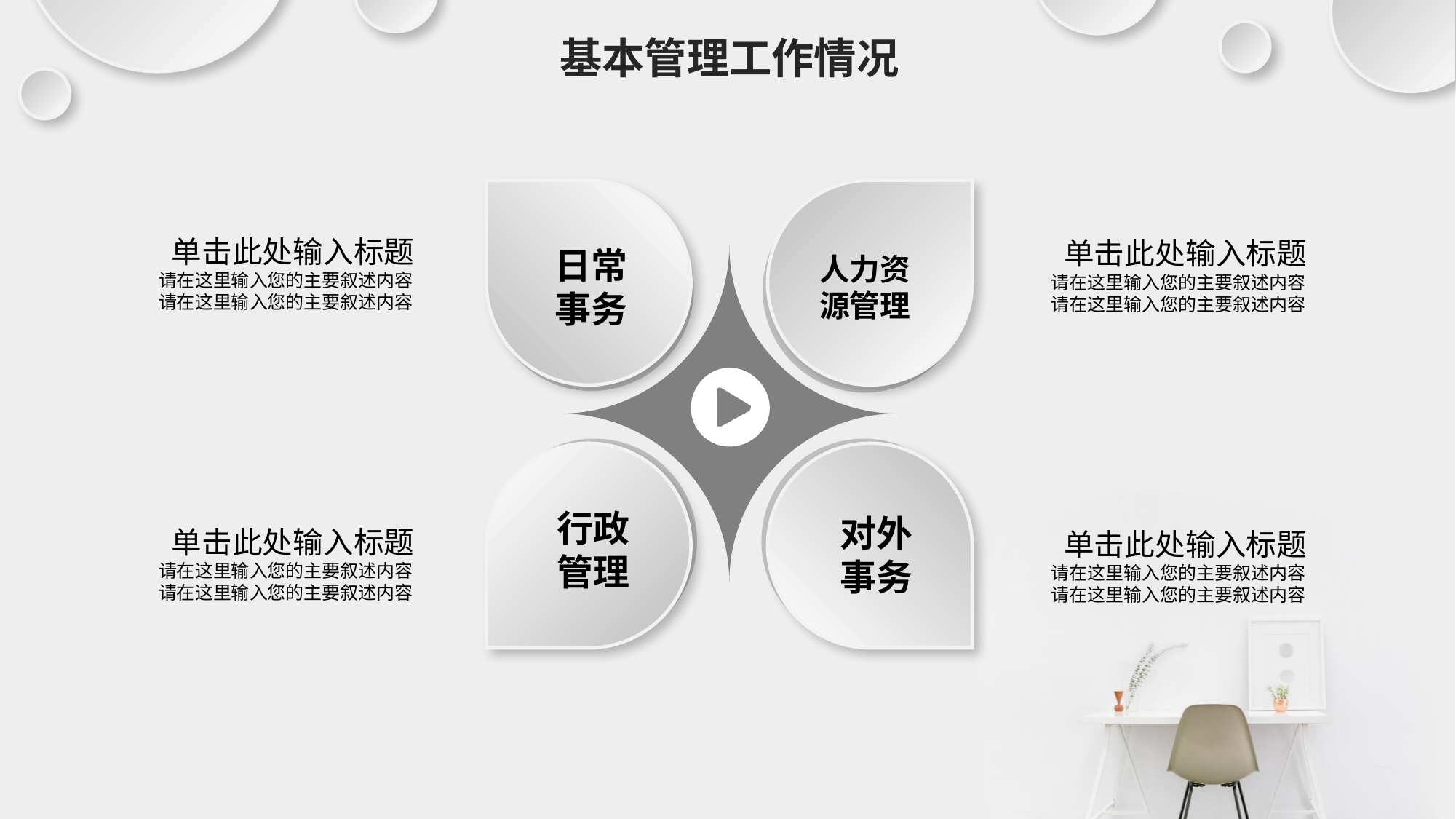

基本管理工作情况

 单击此处输入标题
请在这里输入您的主要叙述内容
请在这里输入您的主要叙述内容

 单击此处输入标题
请在这里输入您的主要叙述内容
请在这里输入您的主要叙述内容

日常
事务

人力资
源管理

行政
管理
对外
事务
 单击此处输入标题
请在这里输入您的主要叙述内容
请在这里输入您的主要叙述内容

 单击此处输入标题
请在这里输入您的主要叙述内容
请在这里输入您的主要叙述内容